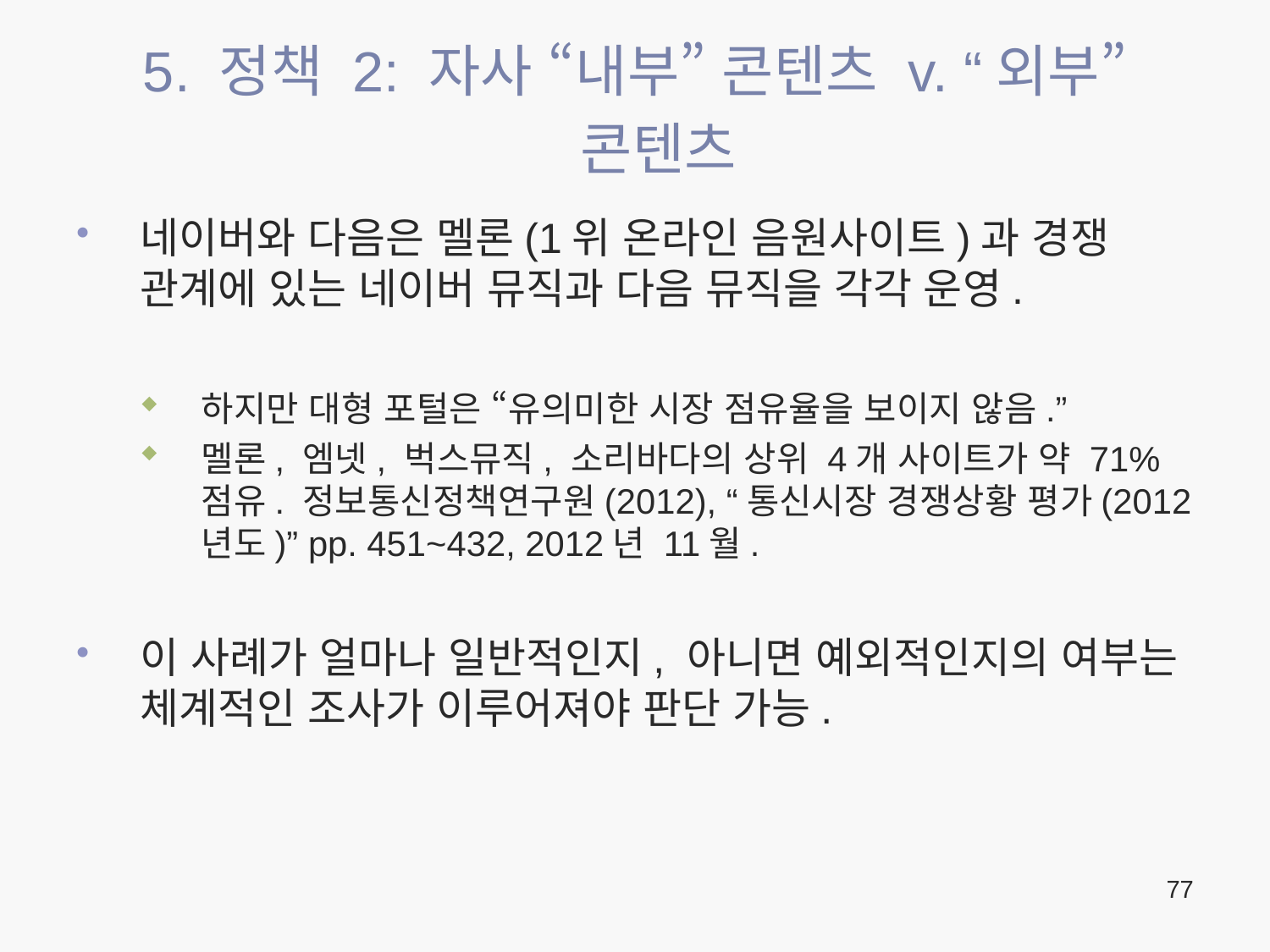

# 5. 정책 2: 자사 “내부” 콘텐츠 v. “외부” 콘텐츠
네이버와 다음은 멜론(1위 온라인 음원사이트)과 경쟁 관계에 있는 네이버 뮤직과 다음 뮤직을 각각 운영.

하지만 대형 포털은 “유의미한 시장 점유율을 보이지 않음.”
멜론, 엠넷, 벅스뮤직, 소리바다의 상위 4개 사이트가 약 71% 점유. 정보통신정책연구원(2012), “통신시장 경쟁상황 평가(2012년도)” pp. 451~432, 2012년 11월.

이 사례가 얼마나 일반적인지, 아니면 예외적인지의 여부는 체계적인 조사가 이루어져야 판단 가능.

77